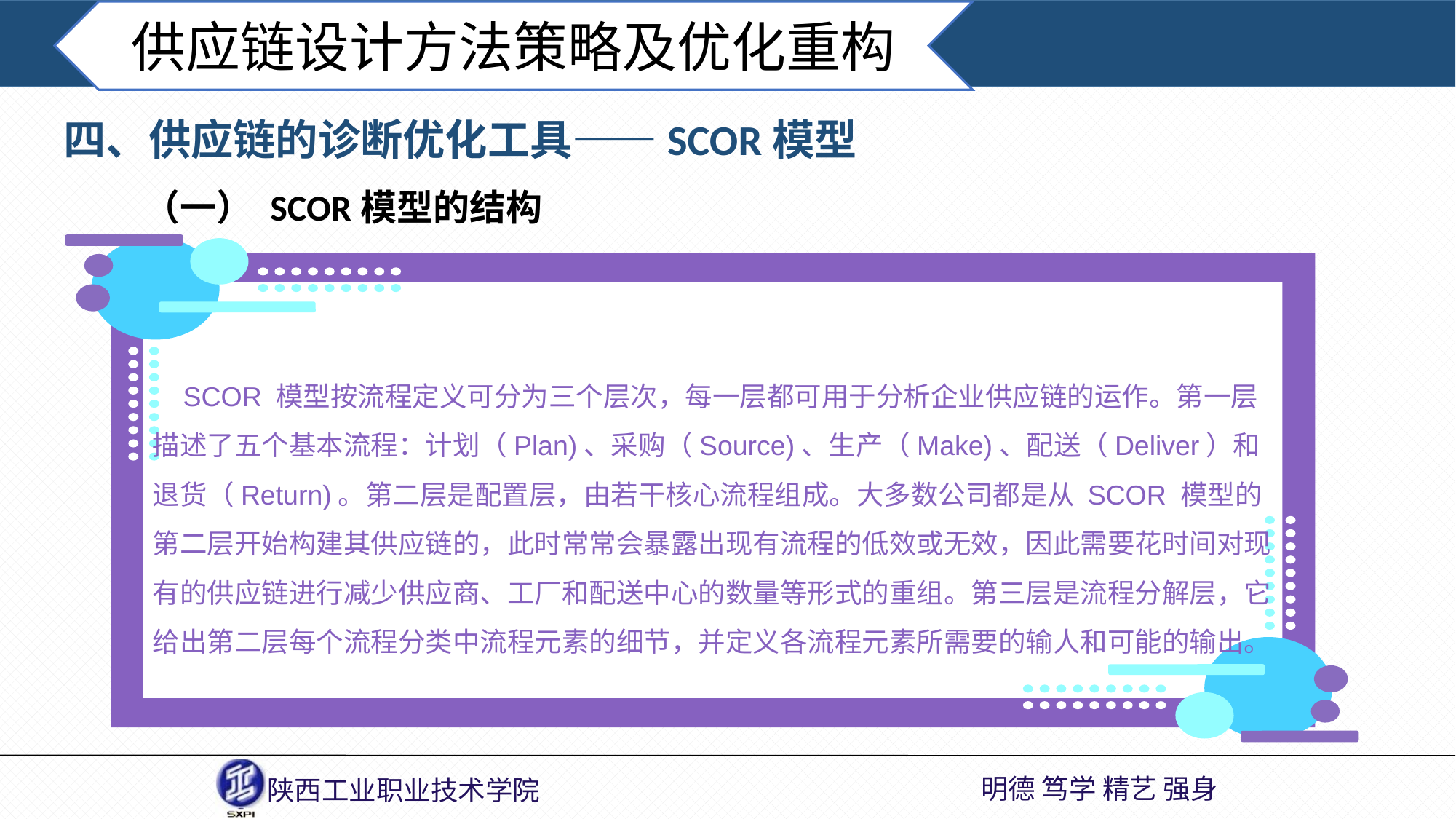

供应链设计方法策略及优化重构
四、供应链的诊断优化工具——SCOR模型
（一） SCOR模型的结构

    SCOR 模型按流程定义可分为三个层次，每一层都可用于分析企业供应链的运作。第一层描述了五个基本流程：计划（Plan)、采购（Source)、生产（Make)、配送（Deliver）和退货（Return)。第二层是配置层，由若干核心流程组成。大多数公司都是从 SCOR 模型的第二层开始构建其供应链的，此时常常会暴露出现有流程的低效或无效，因此需要花时间对现有的供应链进行减少供应商、工厂和配送中心的数量等形式的重组。第三层是流程分解层，它给出第二层每个流程分类中流程元素的细节，并定义各流程元素所需要的输人和可能的输出。